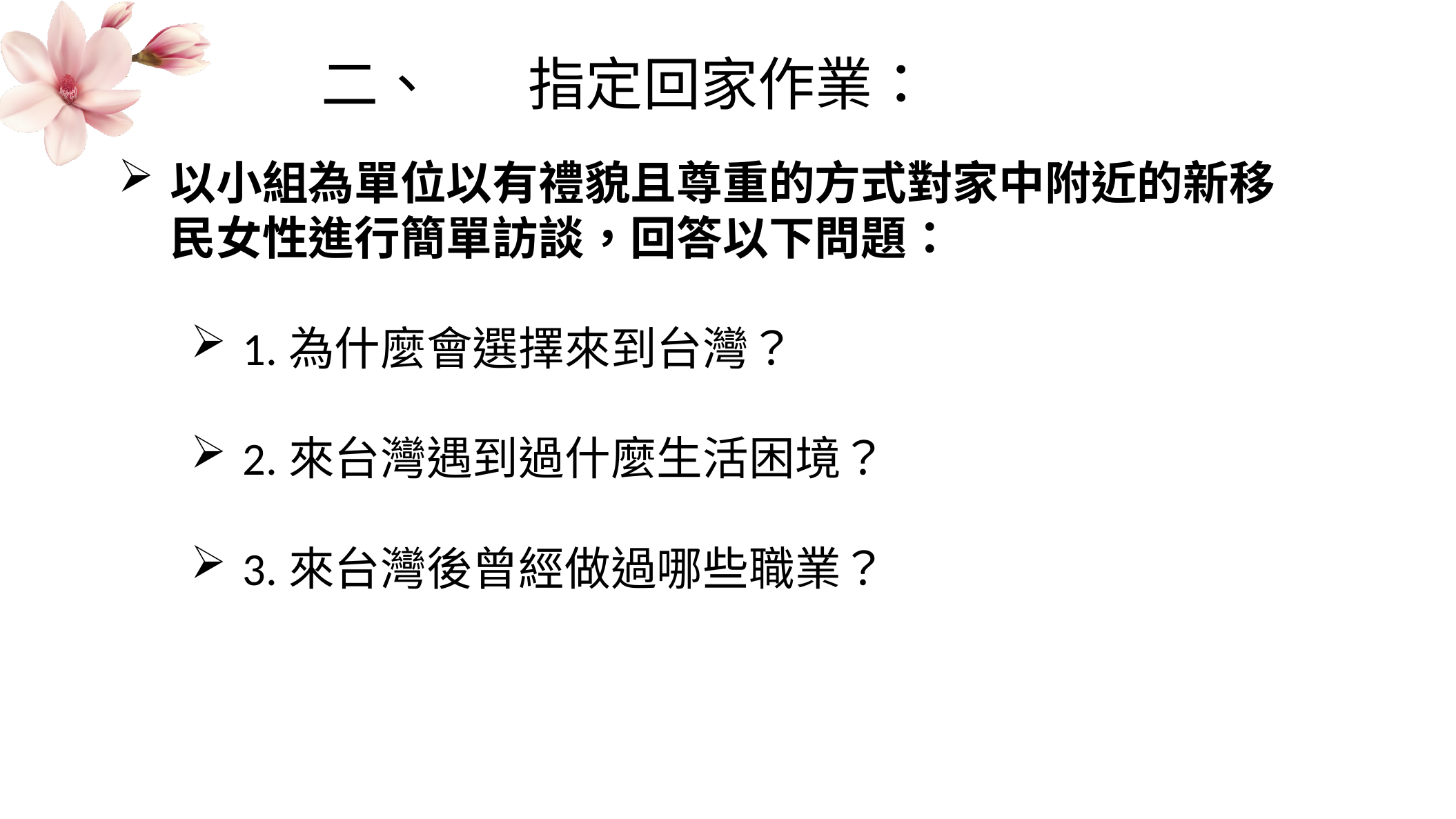

二、	指定回家作業：
以小組為單位以有禮貌且尊重的方式對家中附近的新移民女性進行簡單訪談，回答以下問題：

1.為什麼會選擇來到台灣？

2.來台灣遇到過什麼生活困境？

3.來台灣後曾經做過哪些職業？